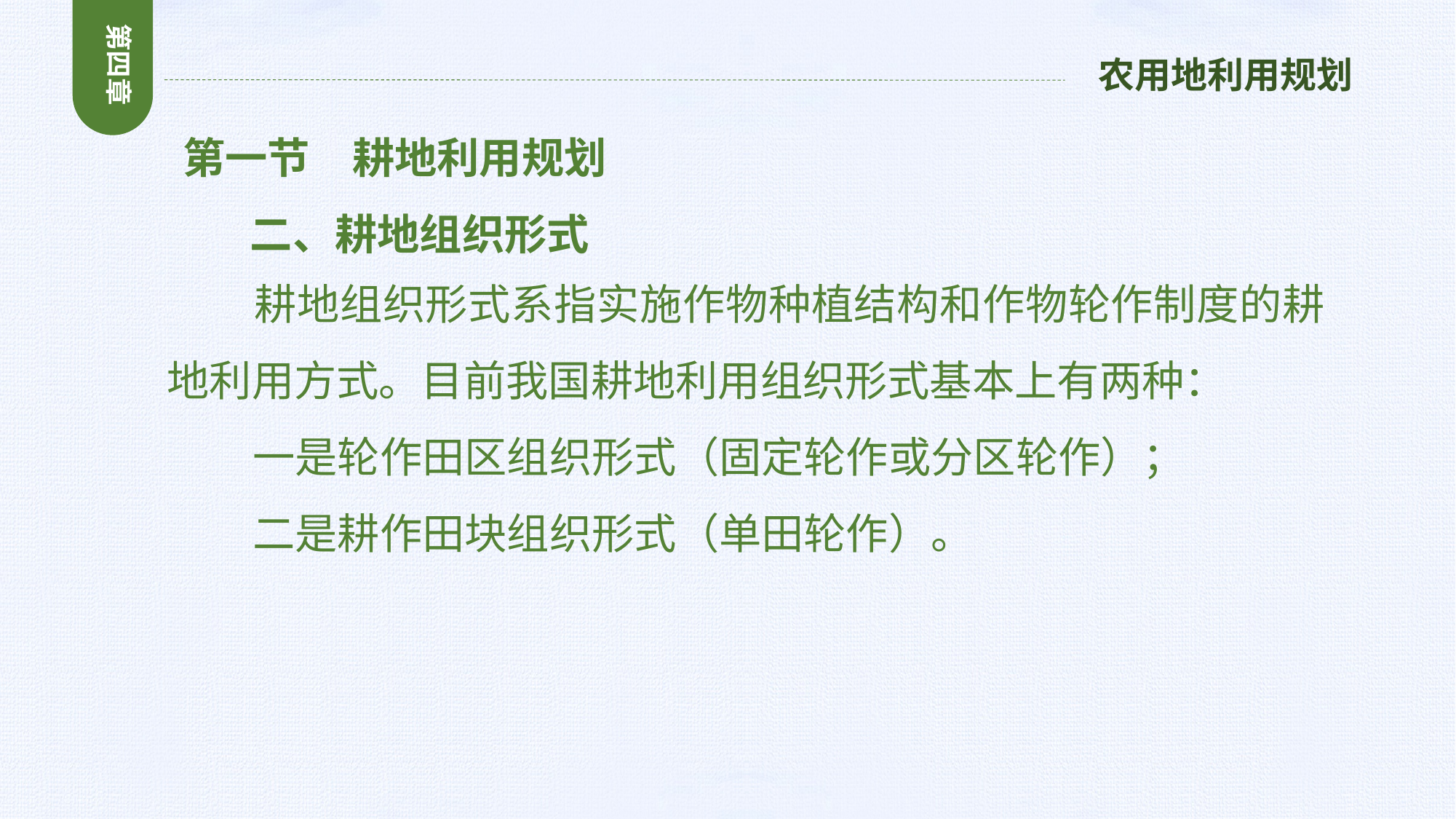

第四章
农用地利用规划

 第一节　耕地利用规划
        二、耕地组织形式
        耕地组织形式系指实施作物种植结构和作物轮作制度的耕地利用方式。目前我国耕地利用组织形式基本上有两种：
        一是轮作田区组织形式（固定轮作或分区轮作）；
        二是耕作田块组织形式（单田轮作）。